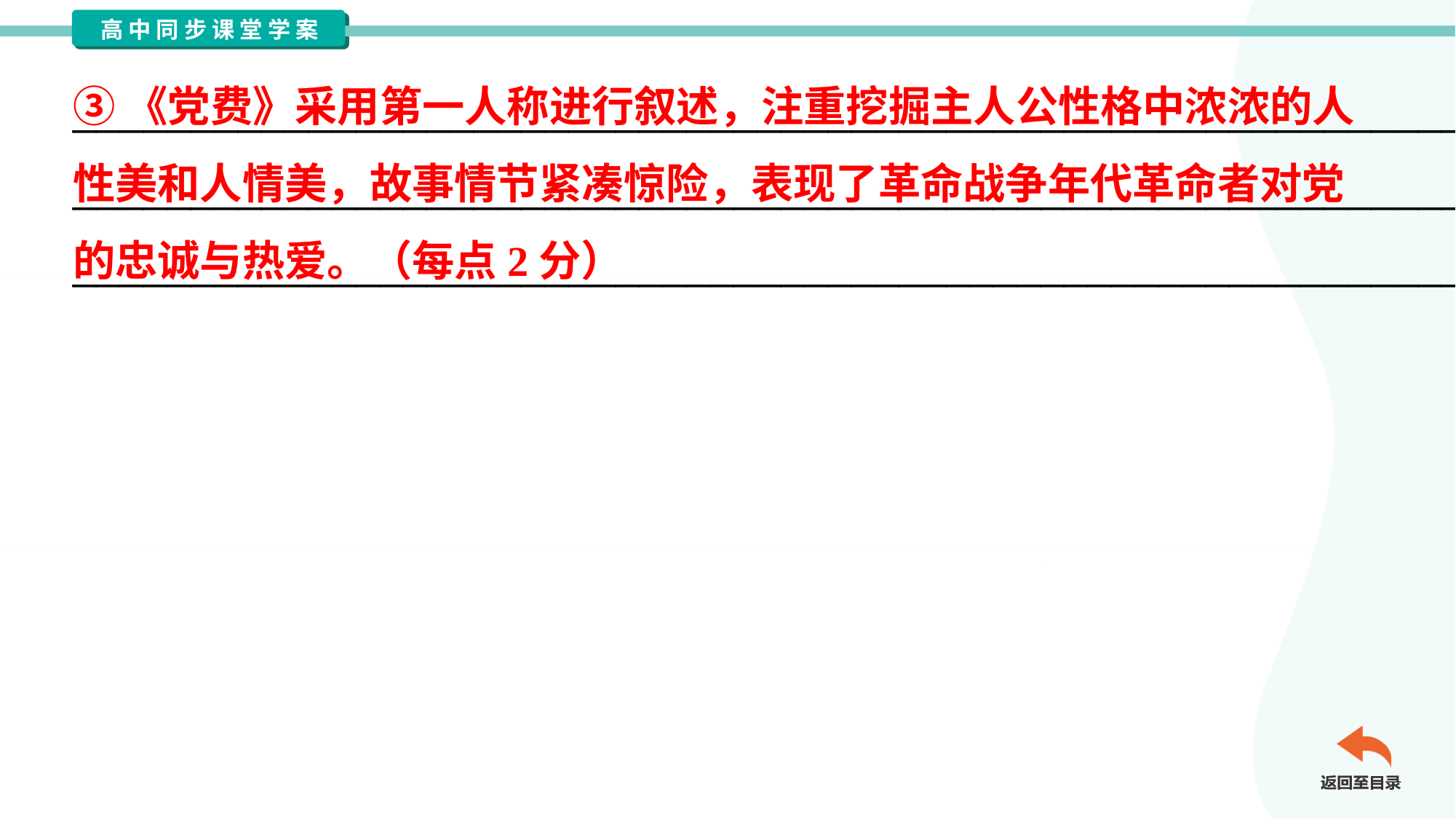

③《党费》采用第一人称进行叙述，注重挖掘主人公性格中浓浓的人
性美和人情美，故事情节紧凑惊险，表现了革命战争年代革命者对党
的忠诚与热爱。（每点2分）
_____________________________________________________________
_____________________________________________________________
_____________________________________________________________